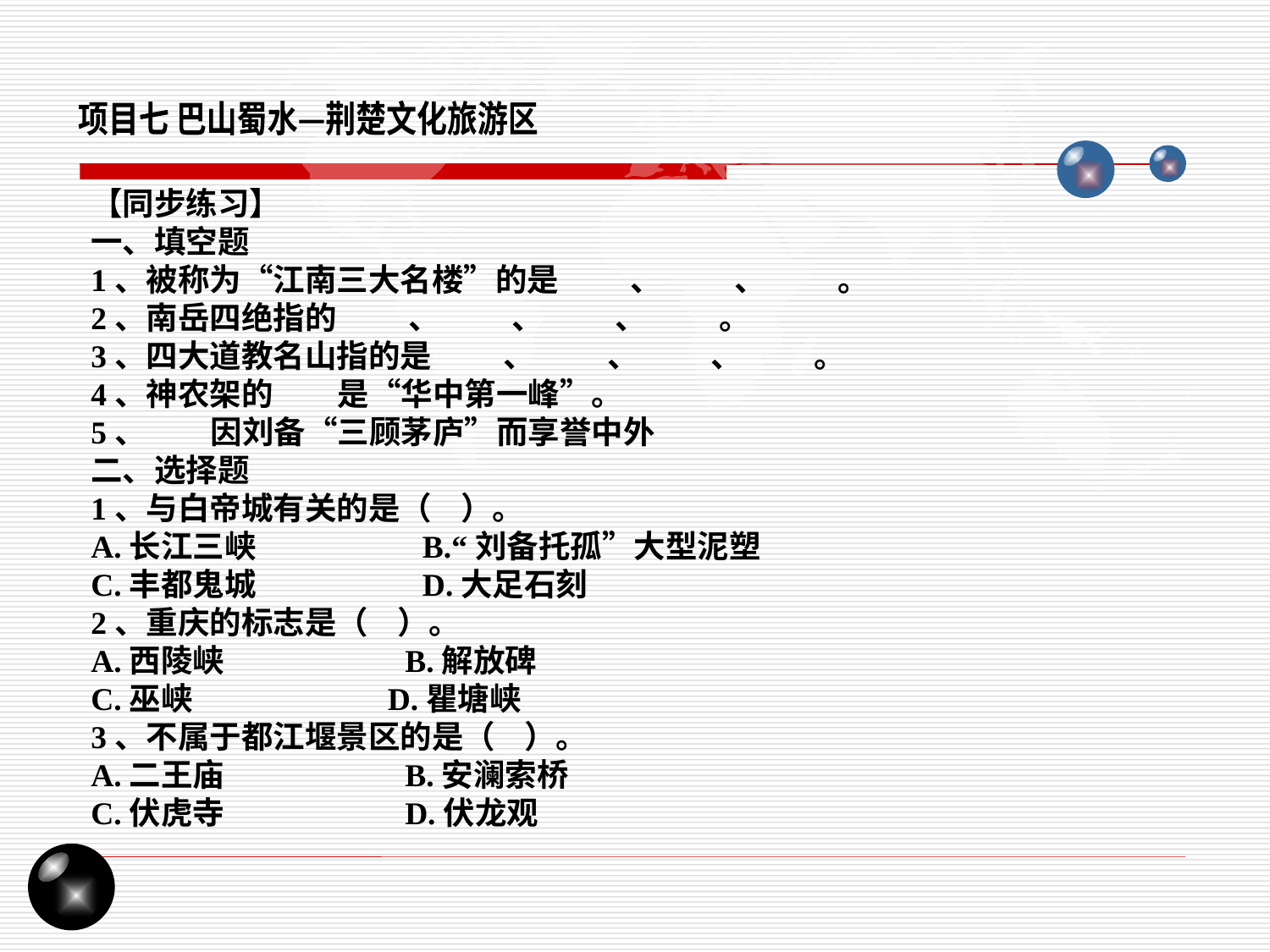

项目七 巴山蜀水—荆楚文化旅游区
【同步练习】
一、填空题
1、被称为“江南三大名楼”的是          、          、          。
2、南岳四绝指的          、          、          、          。
3、四大道教名山指的是          、          、          、          。
4、神农架的         是“华中第一峰”。
5、         因刘备“三顾茅庐”而享誉中外
二、选择题
1、与白帝城有关的是（    ）。
A.长江三峡                      B.“刘备托孤”大型泥塑
C.丰都鬼城                      D.大足石刻
2、重庆的标志是（    ）。
A.西陵峡                        B.解放碑
C.巫峡                          D.瞿塘峡
3、不属于都江堰景区的是（    ）。
A.二王庙                        B.安澜索桥
C.伏虎寺                        D.伏龙观